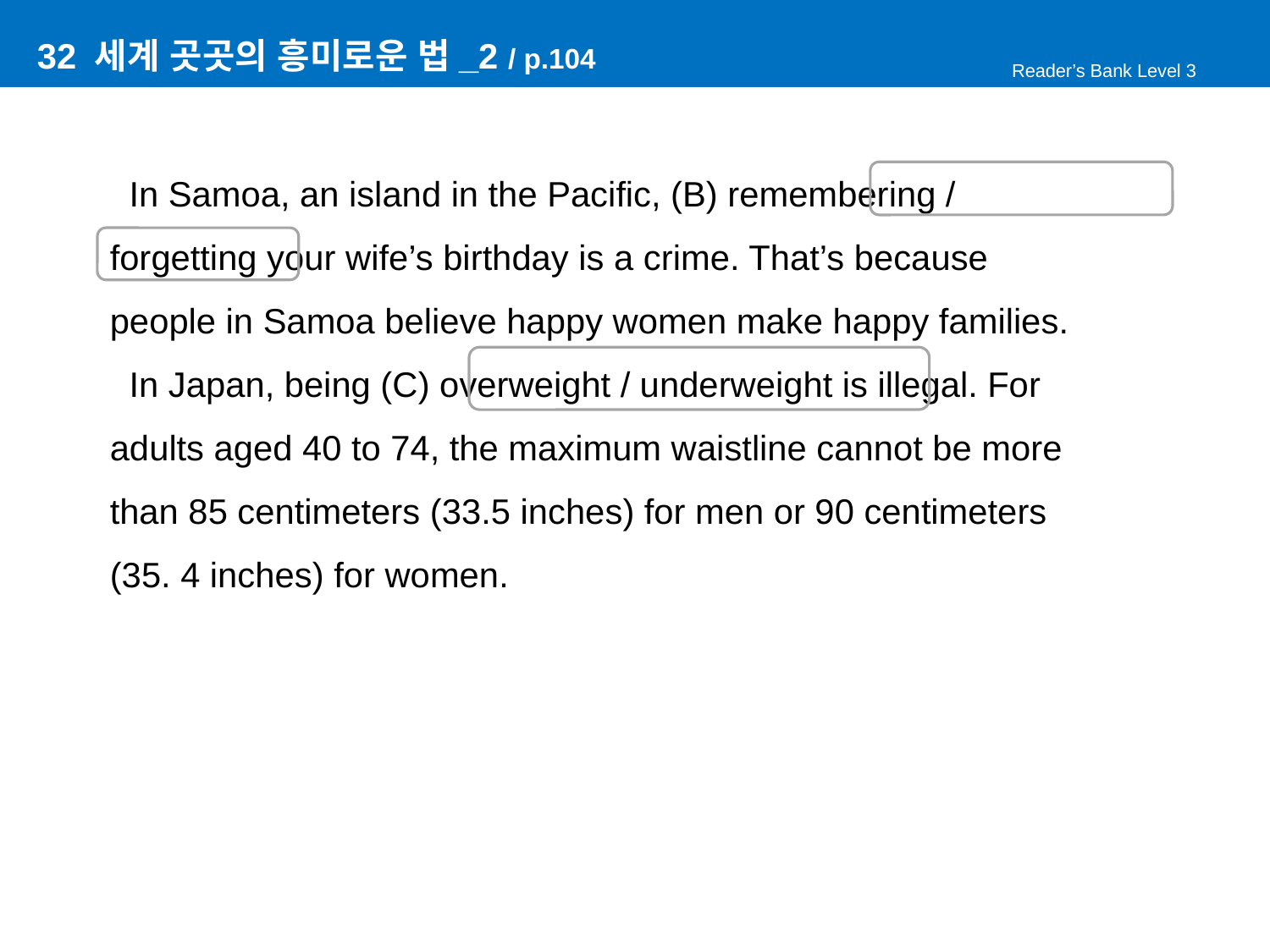

# 32 세계 곳곳의 흥미로운 법_2 / p.104
Reader’s Bank Level 3

  In Samoa, an island in the Pacific, (B) remembering /
forgetting your wife’s birthday is a crime. That’s because
people in Samoa believe happy women make happy families.
  In Japan, being (C) overweight / underweight is illegal. For
adults aged 40 to 74, the maximum waistline cannot be more
than 85 centimeters (33.5 inches) for men or 90 centimeters
(35. 4 inches) for women.